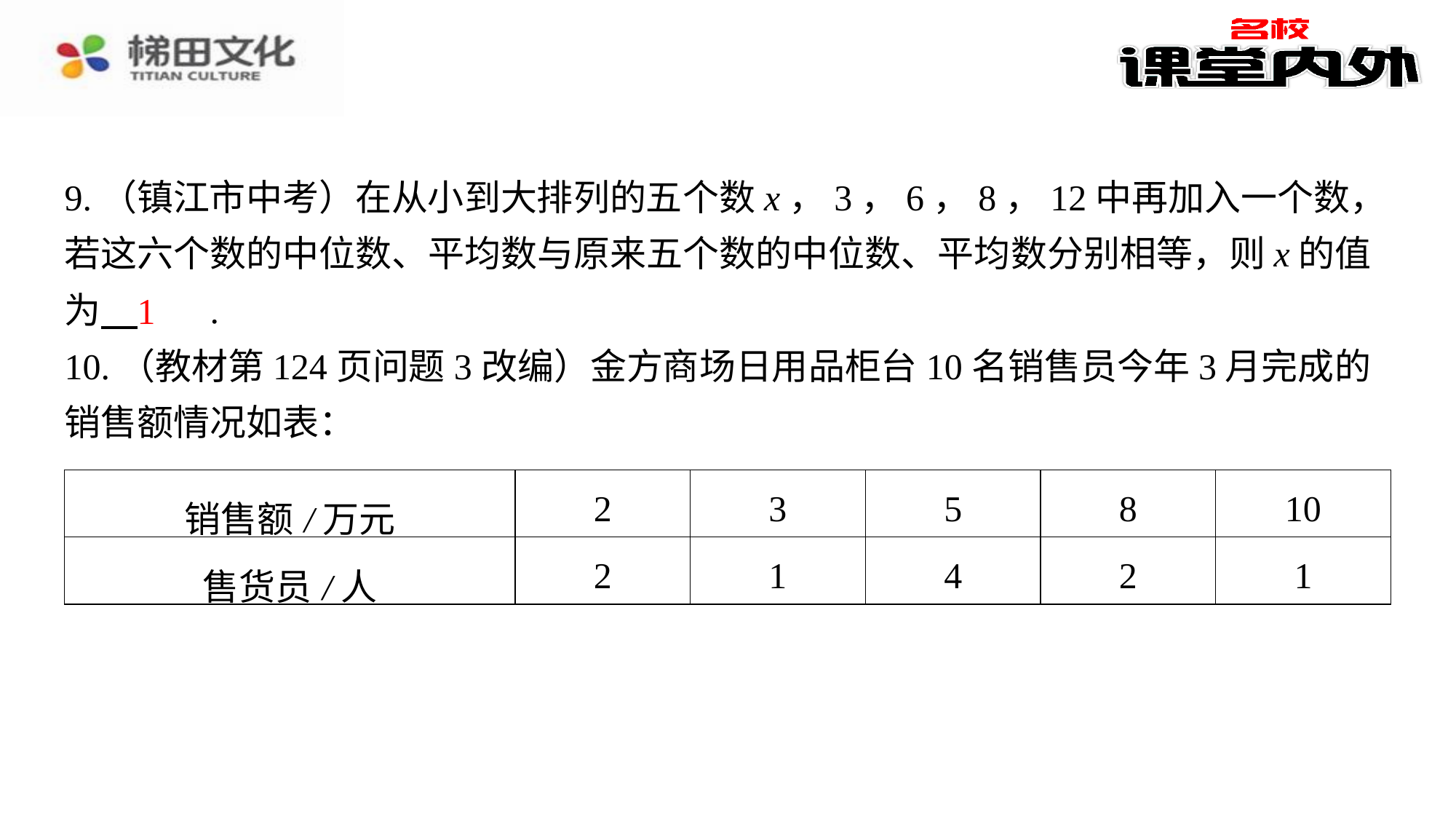

9.（镇江市中考）在从小到大排列的五个数x，3，6，8，12中再加入一个数，若这六个数的中位数、平均数与原来五个数的中位数、平均数分别相等，则x的值为 　1　⁠.
10.（教材第124页问题3改编）金方商场日用品柜台10名销售员今年3月完成的销售额情况如表：
1
| 销售额/万元 | 2 | 3 | 5 | 8 | 10 |
| --- | --- | --- | --- | --- | --- |
| 售货员/人 | 2 | 1 | 4 | 2 | 1 |